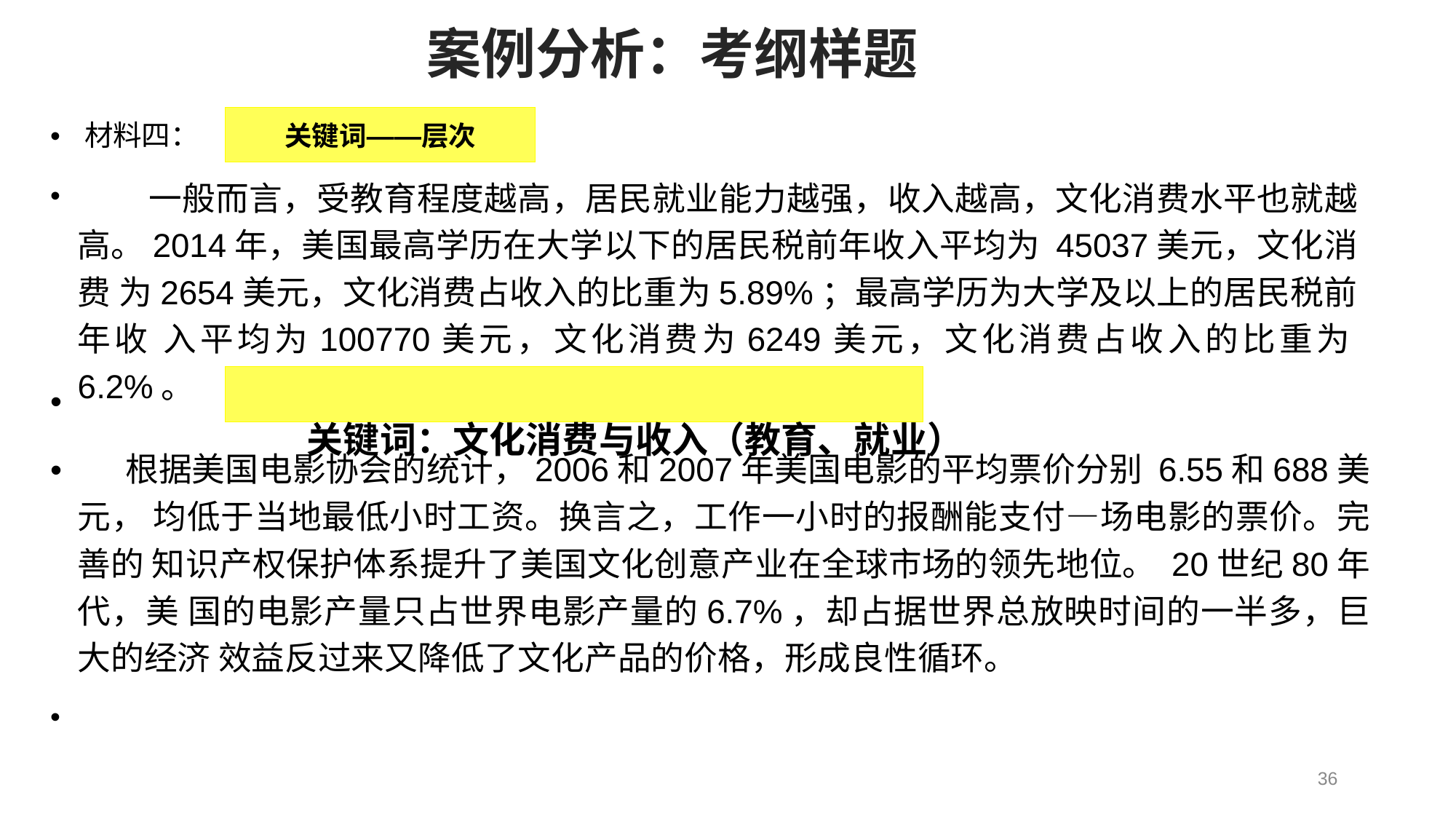

案例分析：考纲样题
关键词——层次
• 材料四：
一般而言，受教育程度越高，居民就业能力越强，收入越高，文化消费水平也就越 高。2014年，美国最高学历在大学以下的居民税前年收入平均为 45037美元，文化消费 为2654美元，文化消费占收入的比重为5.89%；最高学历为大学及以上的居民税前年收 入平均为100770美元，文化消费为6249美元，文化消费占收入的比重为6.2%。
关键词：文化消费与收入（教育、就业）
•
•

• 根据美国电影协会的统计，2006和2007年美国电影的平均票价分别 6.55和688美元， 均低于当地最低小时工资。换言之，工作一小时的报酬能支付—场电影的票价。完善的 知识产权保护体系提升了美国文化创意产业在全球市场的领先地位。 20世纪80年代，美 国的电影产量只占世界电影产量的6.7%，却占据世界总放映时间的一半多，巨大的经济 效益反过来又降低了文化产品的价格，形成良性循环。
•
36